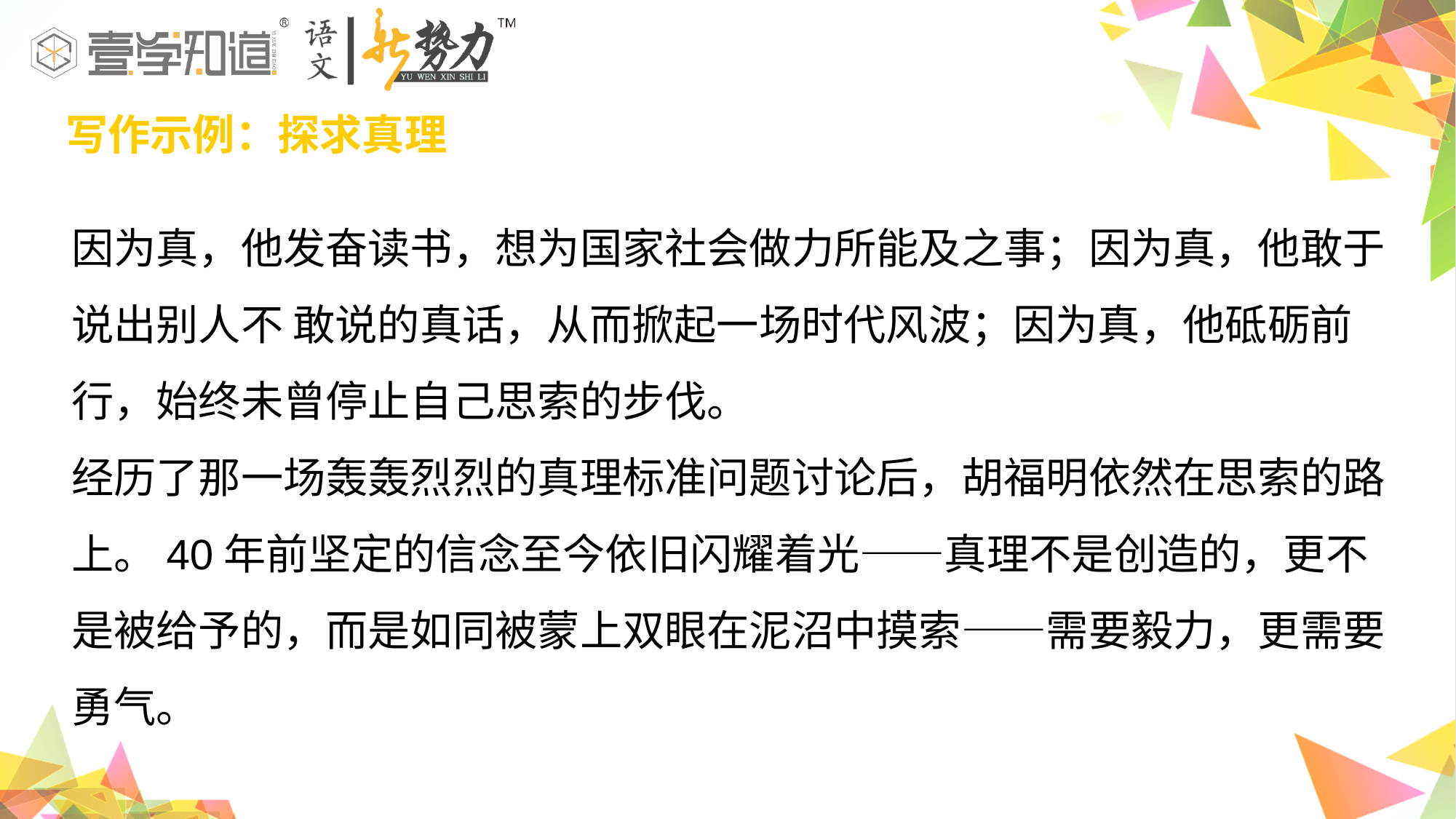

写作示例：探求真理
因为真，他发奋读书，想为国家社会做力所能及之事；因为真，他敢于说出别人不 敢说的真话，从而掀起一场时代风波；因为真，他砥砺前行，始终未曾停止自己思索的步伐。
经历了那一场轰轰烈烈的真理标准问题讨论后，胡福明依然在思索的路上。40年前坚定的信念至今依旧闪耀着光——真理不是创造的，更不是被给予的，而是如同被蒙上双眼在泥沼中摸索——需要毅力，更需要勇气。